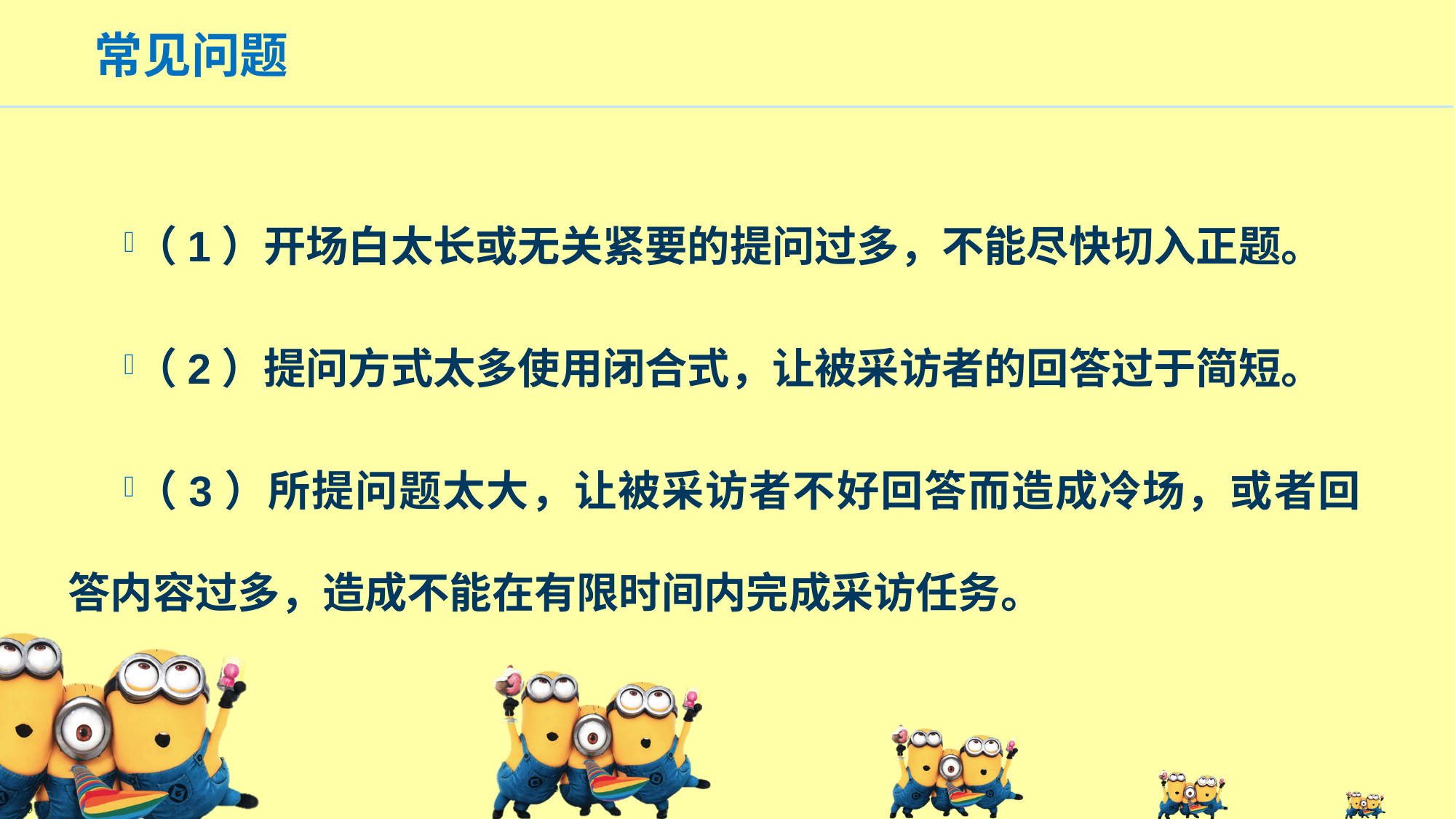

# 常见问题
（1）开场白太长或无关紧要的提问过多，不能尽快切入正题。
（2）提问方式太多使用闭合式，让被采访者的回答过于简短。
（3）所提问题太大，让被采访者不好回答而造成冷场，或者回答内容过多，造成不能在有限时间内完成采访任务。